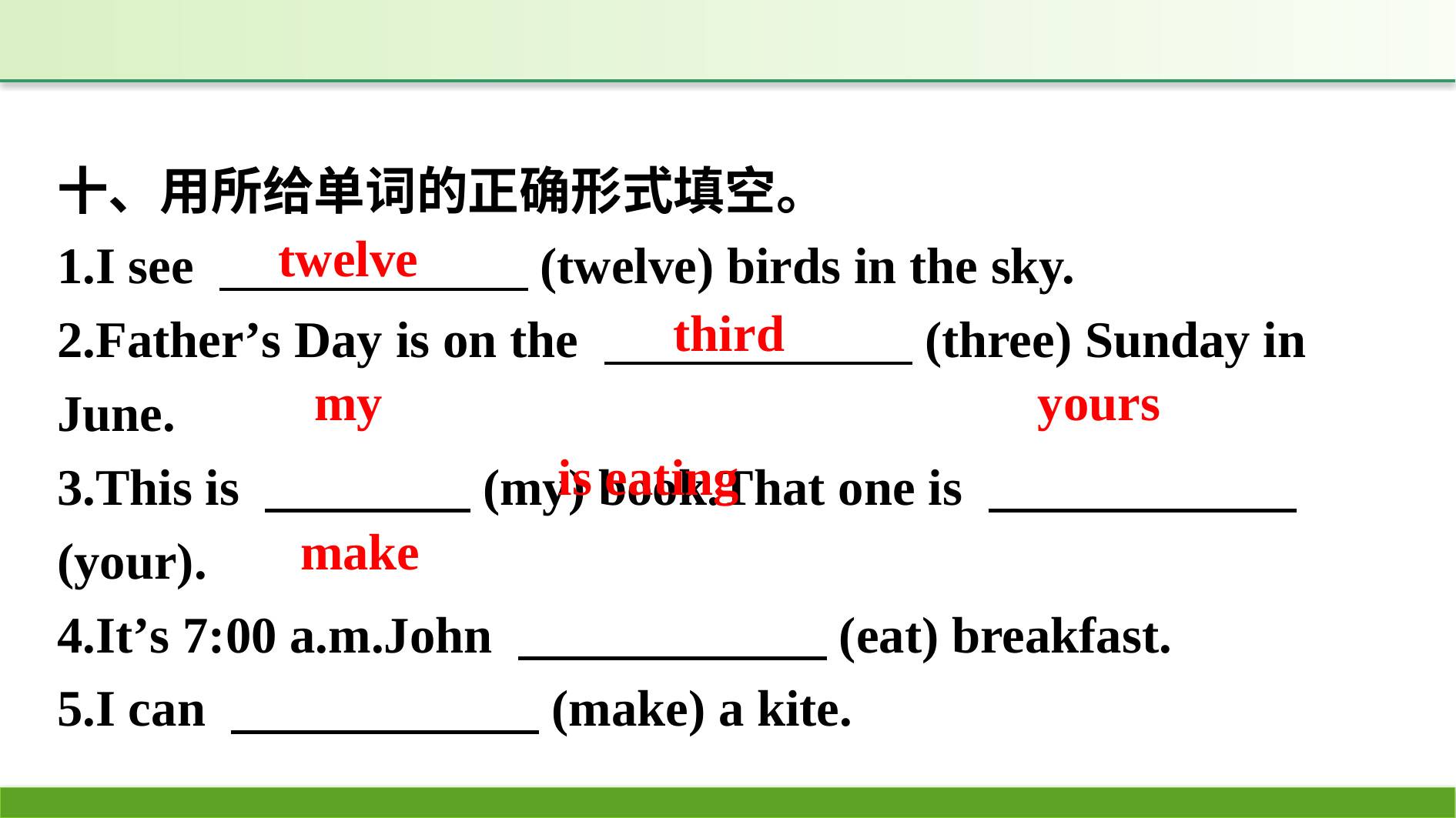

十、用所给单词的正确形式填空。
1.I see 　　　　　　(twelve) birds in the sky.
2.Father’s Day is on the 　　　　　　(three) Sunday in June.
3.This is 　　　　(my) book.That one is 　　　　　　(your).
4.It’s 7:00 a.m.John 　　　　　　(eat) breakfast.
5.I can 　　　　　　(make) a kite.
twelve
third
yours
my
is eating
make